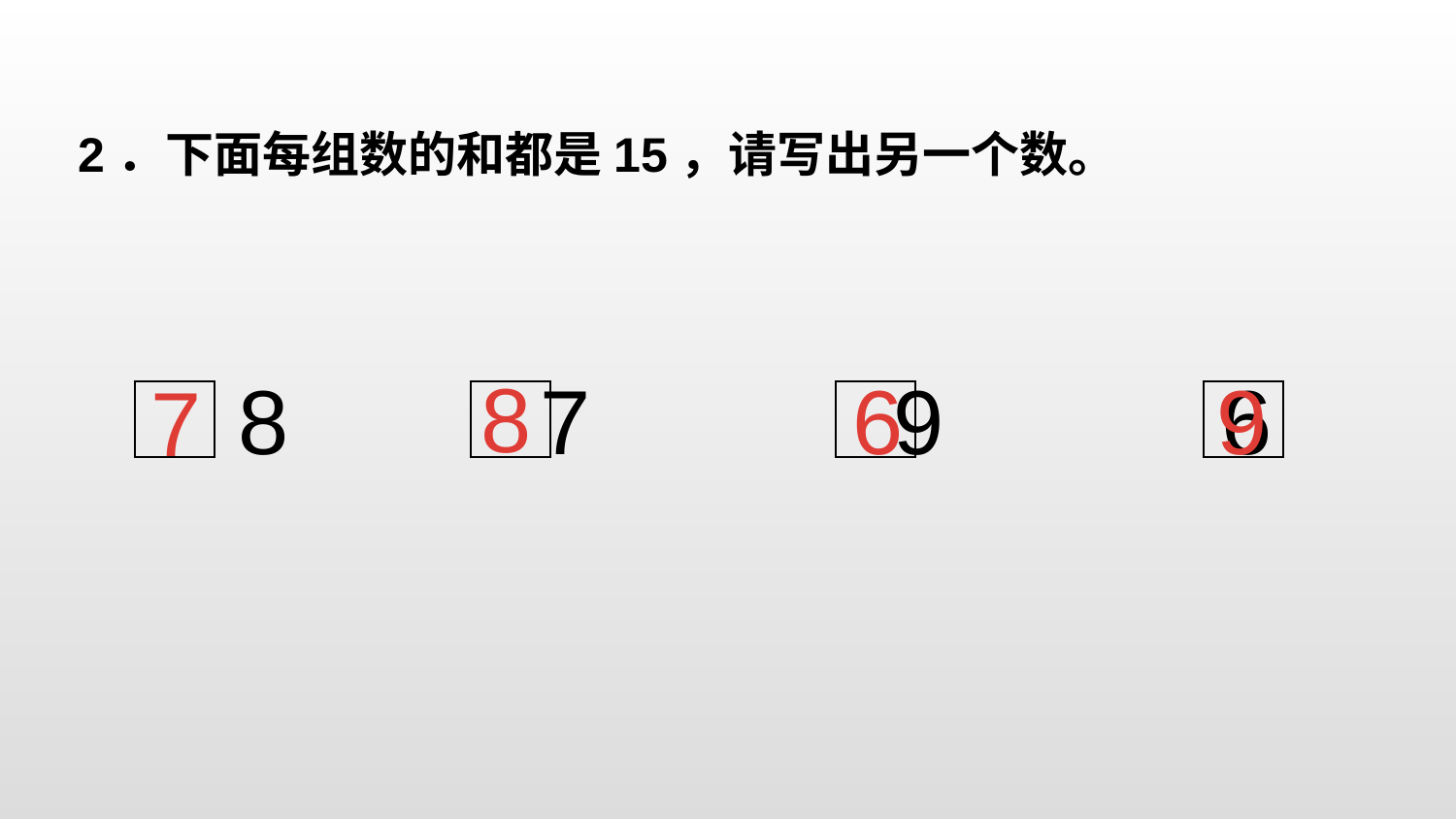

2．下面每组数的和都是15，请写出另一个数。
8
6
9
8          7            9           6
7